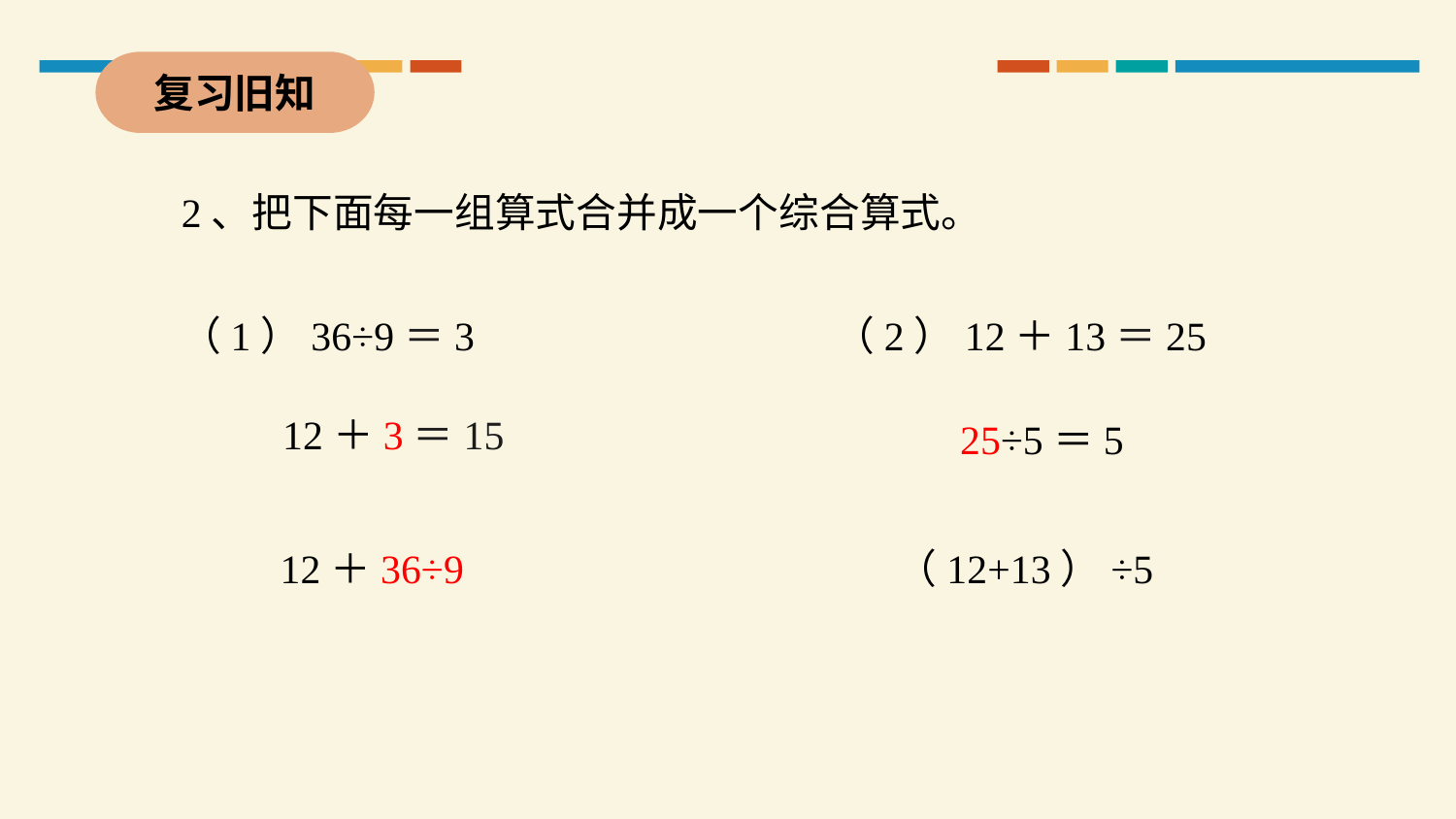

复习旧知
2、把下面每一组算式合并成一个综合算式。
（1）36÷9＝3
（2）12＋13＝25
12＋3＝15
25÷5＝5
12＋36÷9
（12+13）÷5